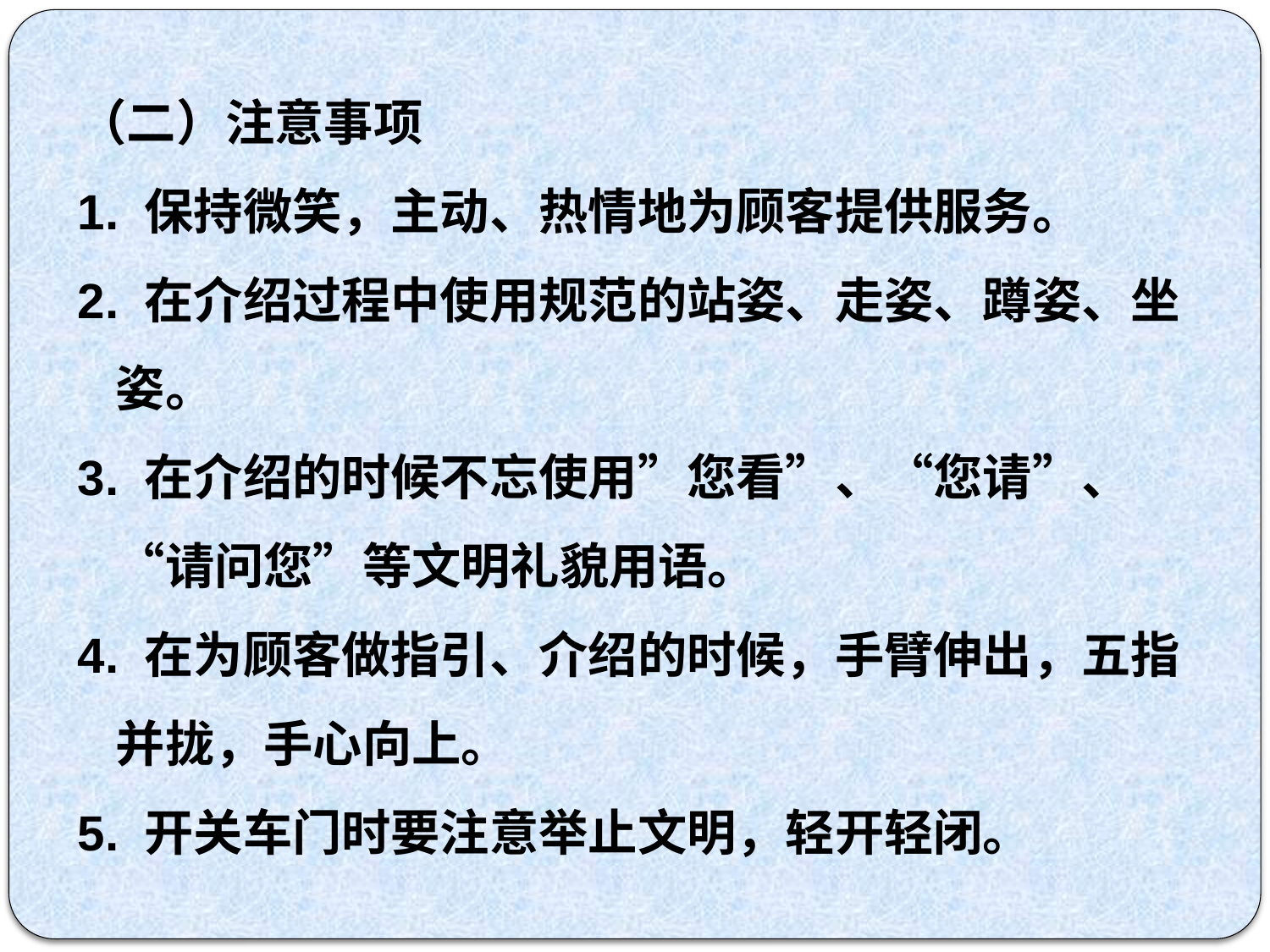

（二）注意事项
1. 保持微笑，主动、热情地为顾客提供服务。
2. 在介绍过程中使用规范的站姿、走姿、蹲姿、坐姿。
3. 在介绍的时候不忘使用”您看”、“您请”、“请问您”等文明礼貌用语。
4. 在为顾客做指引、介绍的时候，手臂伸出，五指并拢，手心向上。
5. 开关车门时要注意举止文明，轻开轻闭。